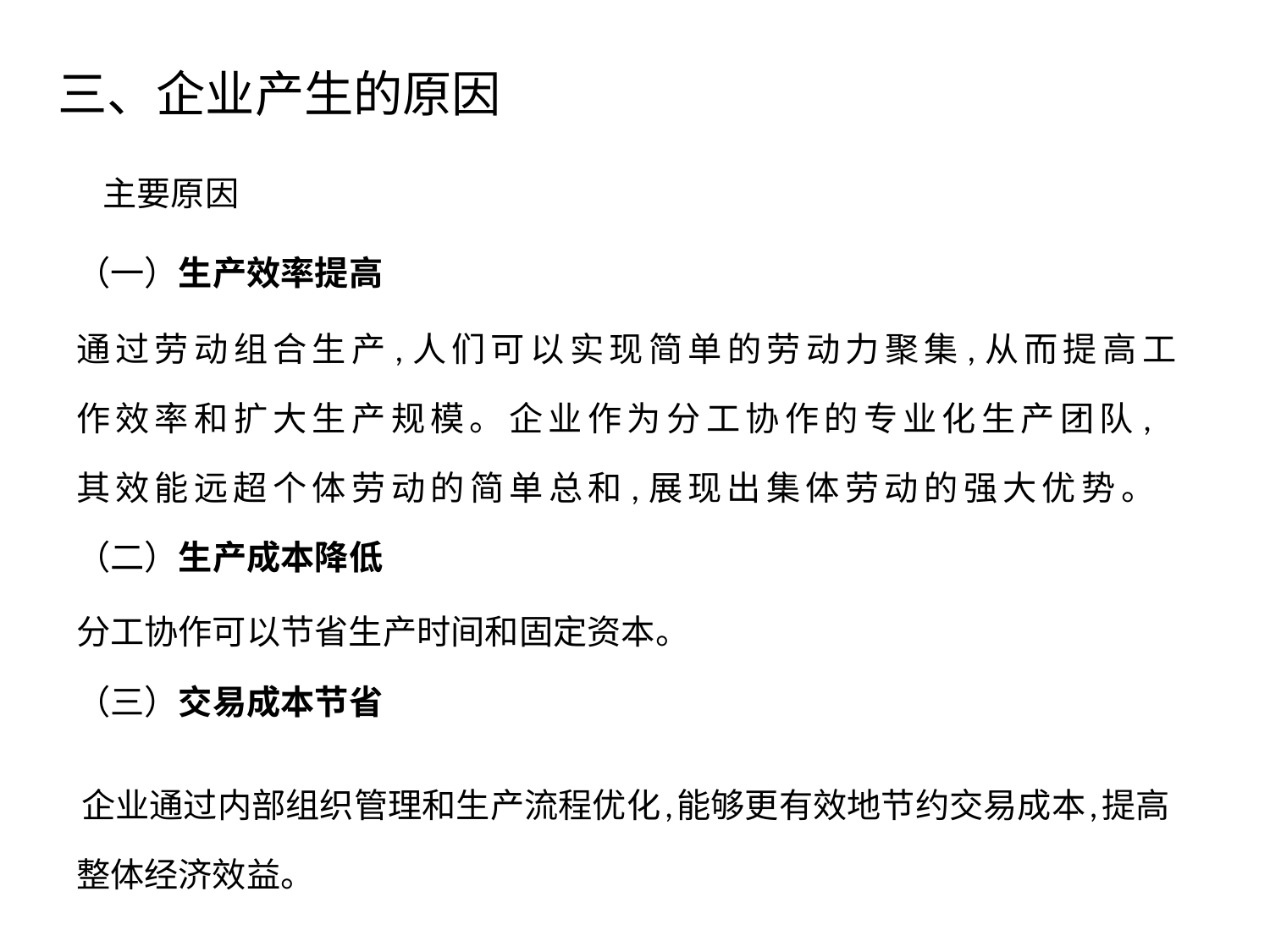

# 三、企业产生的原因
    主要原因

（一）生产效率提高
通过劳动组合生产,人们可以实现简单的劳动力聚集,从而提高工作效率和扩大生产规模。企业作为分工协作的专业化生产团队,其效能远超个体劳动的简单总和,展现出集体劳动的强大优势。

（二）生产成本降低

分工协作可以节省生产时间和固定资本。

（三）交易成本节省

 企业通过内部组织管理和生产流程优化,能够更有效地节约交易成本,提高整体经济效益。